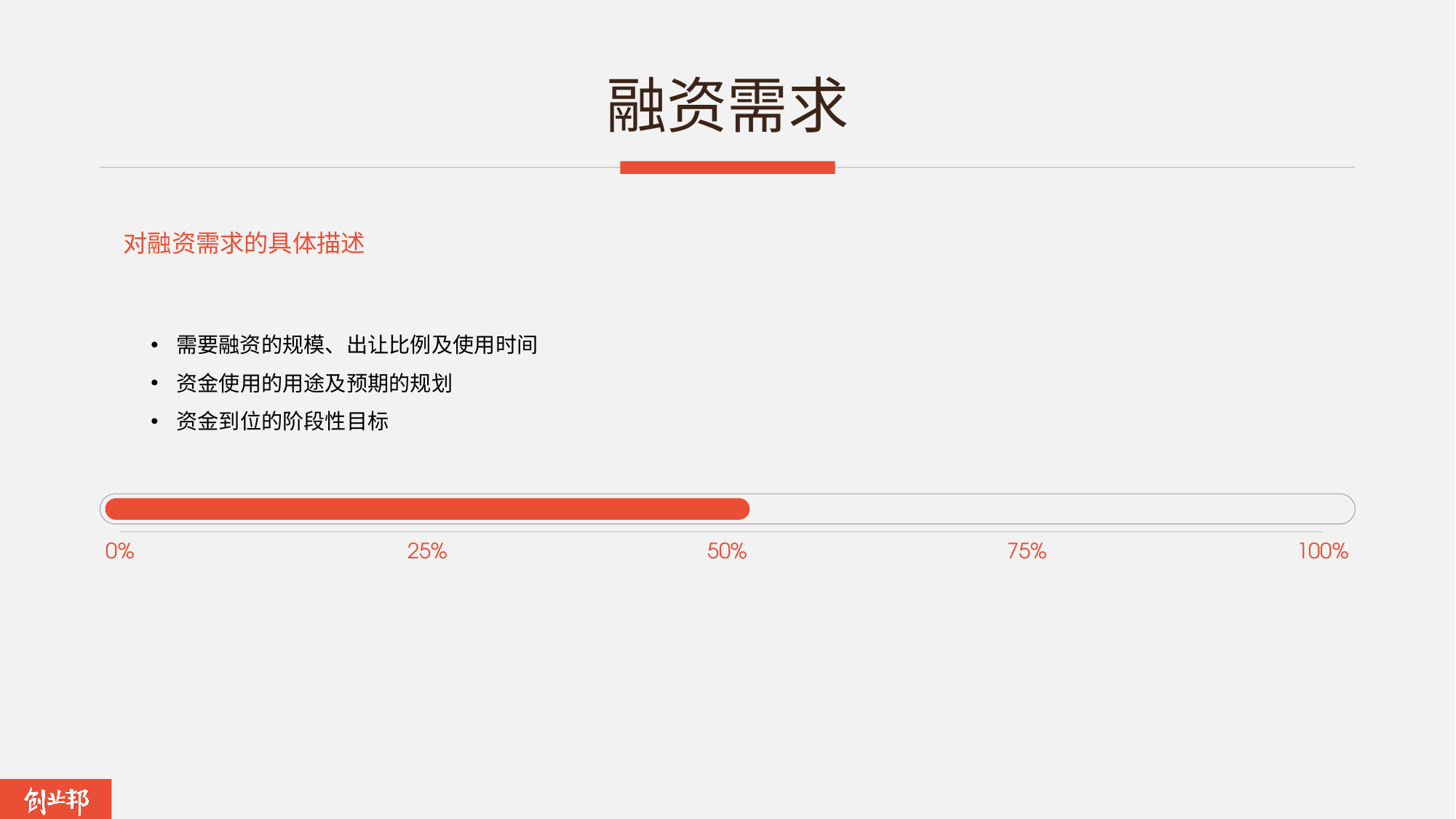

# 融资需求
对融资需求的具体描述
需要融资的规模、出让比例及使用时间
资金使用的用途及预期的规划
资金到位的阶段性目标

0%
25%
50%
75%
100%